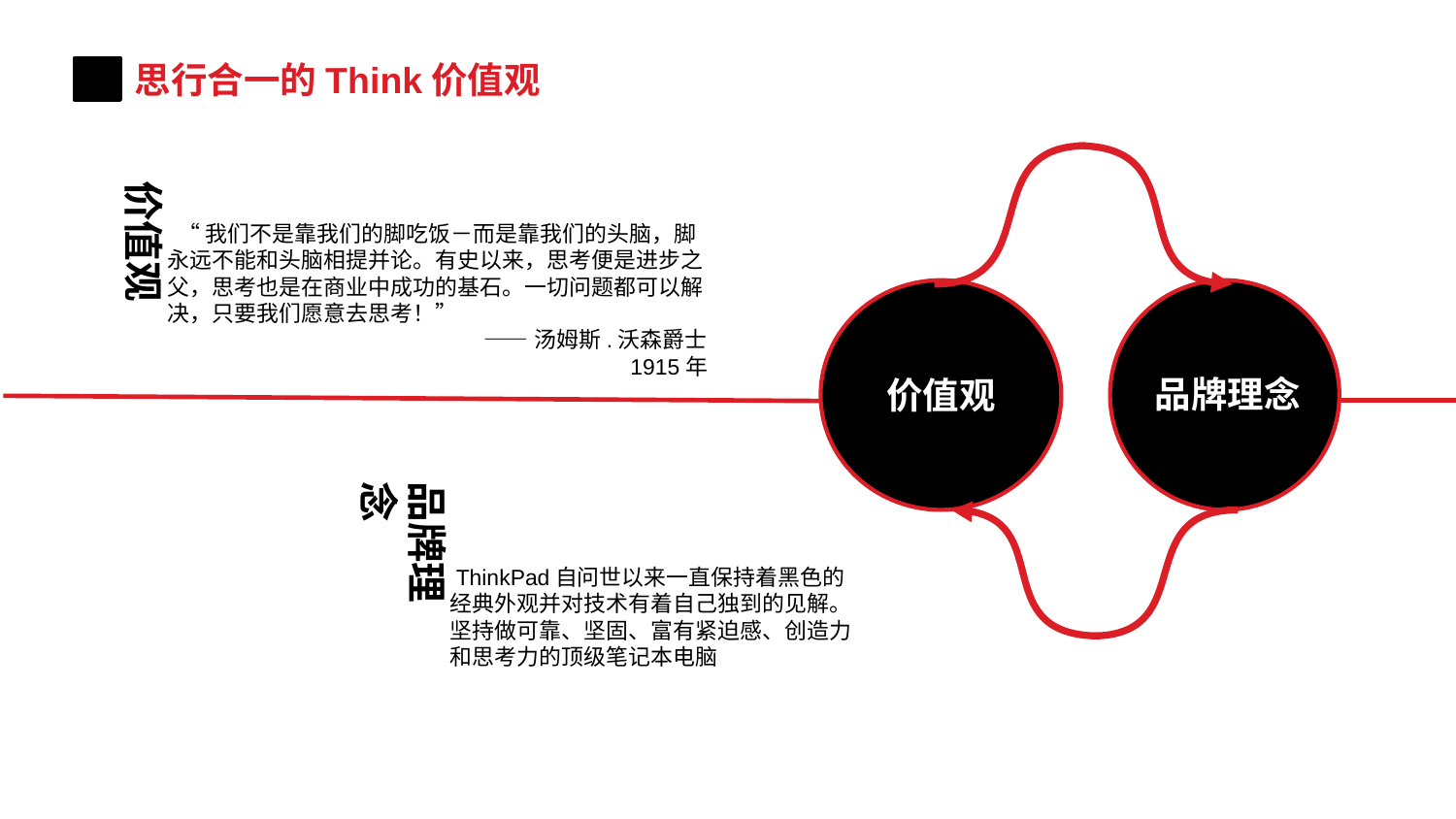

思行合一的Think价值观

价值观
  “我们不是靠我们的脚吃饭－而是靠我们的头脑，脚永远不能和头脑相提并论。有史以来，思考便是进步之父，思考也是在商业中成功的基石。一切问题都可以解决，只要我们愿意去思考！”
——汤姆斯.沃森爵士
1915年

品牌理念
价值观
品牌理念
 ThinkPad自问世以来一直保持着黑色的经典外观并对技术有着自己独到的见解。坚持做可靠、坚固、富有紧迫感、创造力和思考力的顶级笔记本电脑